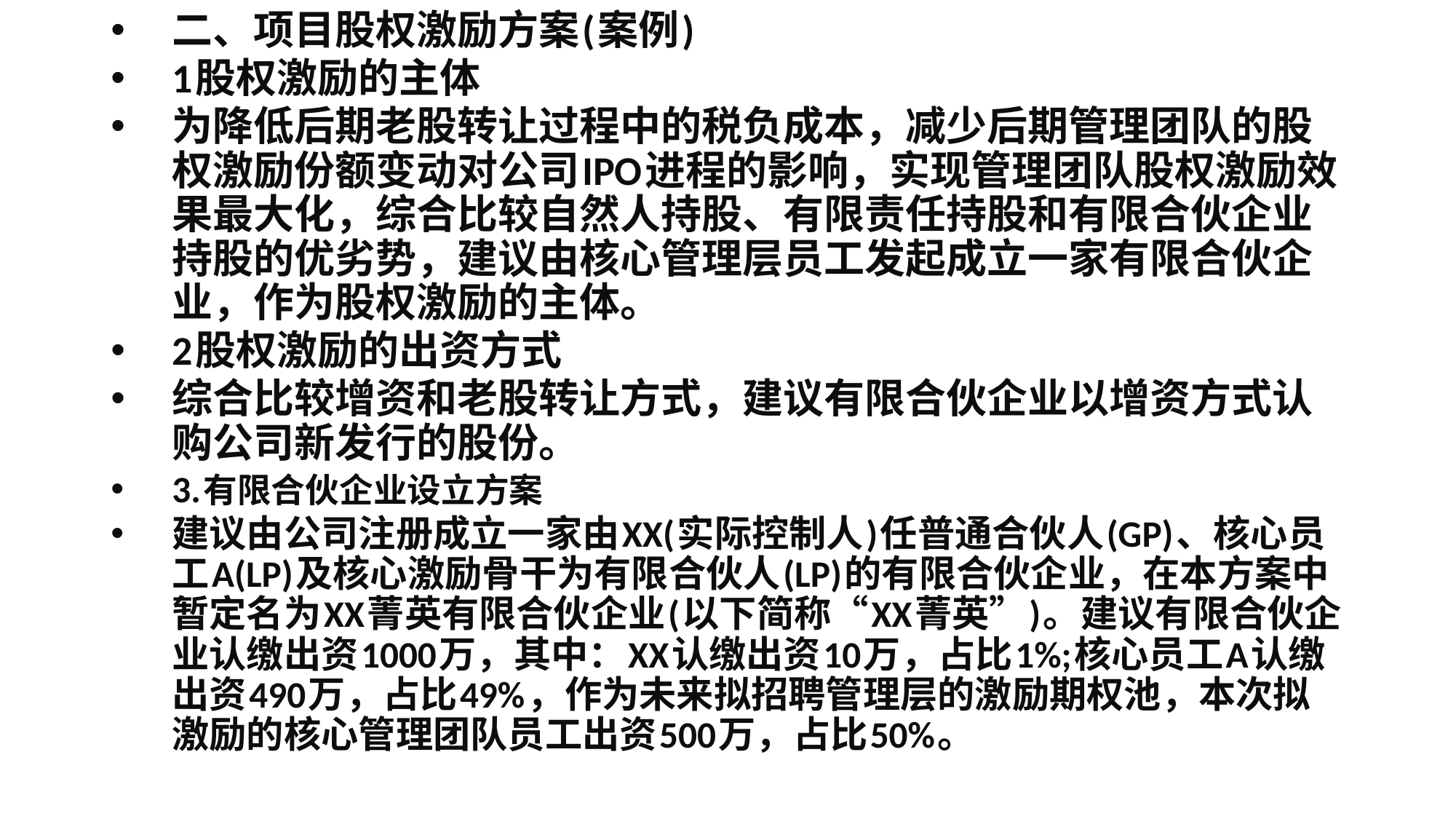

二、项目股权激励方案(案例)
1股权激励的主体
为降低后期老股转让过程中的税负成本，减少后期管理团队的股权激励份额变动对公司IPO进程的影响，实现管理团队股权激励效果最大化，综合比较自然人持股、有限责任持股和有限合伙企业持股的优劣势，建议由核心管理层员工发起成立一家有限合伙企业，作为股权激励的主体。
2股权激励的出资方式
综合比较增资和老股转让方式，建议有限合伙企业以增资方式认购公司新发行的股份。
3.有限合伙企业设立方案
建议由公司注册成立一家由XX(实际控制人)任普通合伙人(GP)、核心员工A(LP)及核心激励骨干为有限合伙人(LP)的有限合伙企业，在本方案中暂定名为XX菁英有限合伙企业(以下简称“XX菁英”)。建议有限合伙企业认缴出资1000万，其中：XX认缴出资10万，占比1%;核心员工A认缴出资490万，占比49%，作为未来拟招聘管理层的激励期权池，本次拟激励的核心管理团队员工出资500万，占比50%。